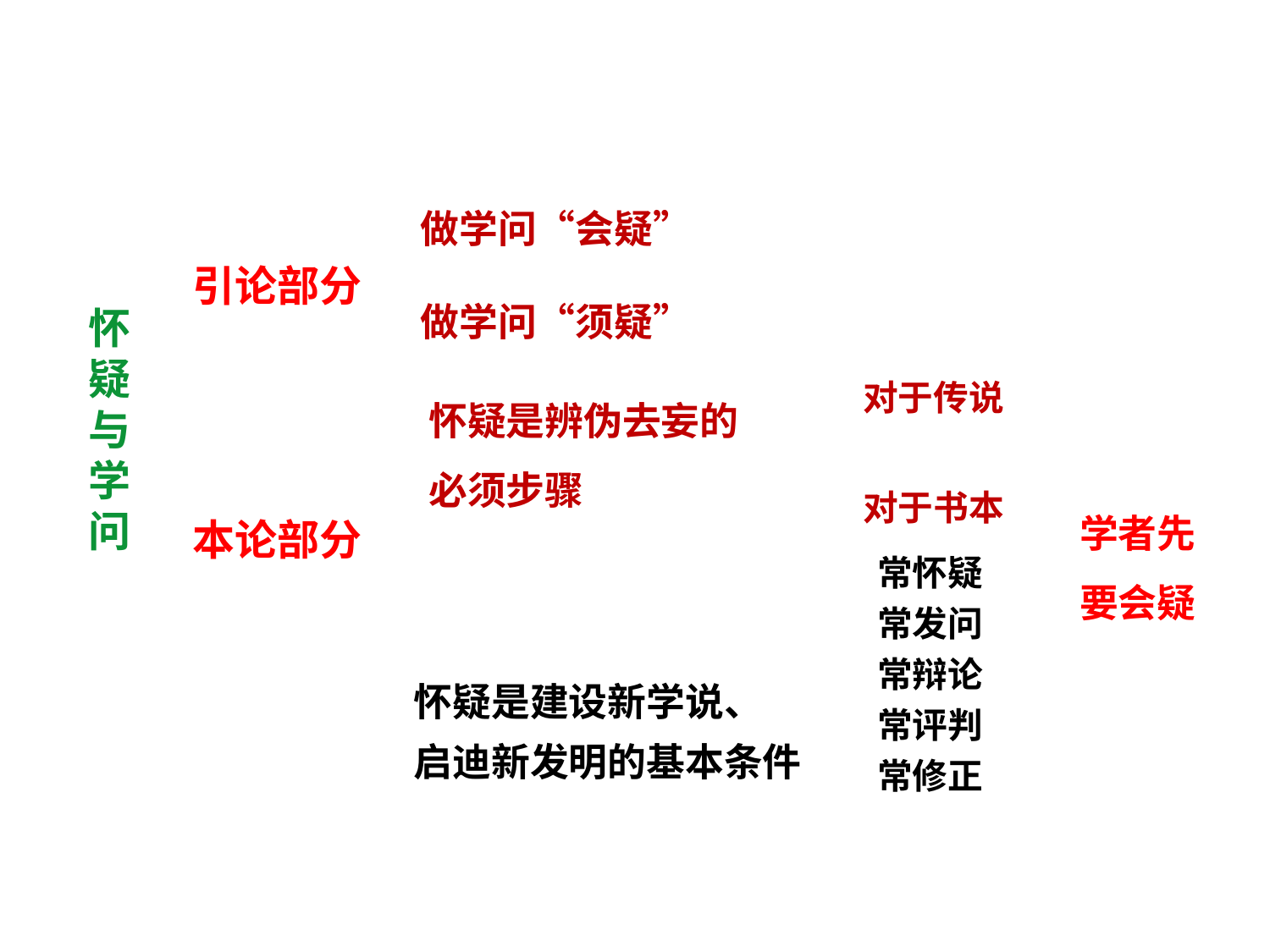

做学问“会疑”
做学问“须疑”
引论部分

本论部分

怀
疑
与
学
问

对于传说

对于书本
怀疑是辨伪去妄的
必须步骤

学者先
要会疑

常怀疑 常发问 常辩论 常评判 常修正

怀疑是建设新学说、
启迪新发明的基本条件